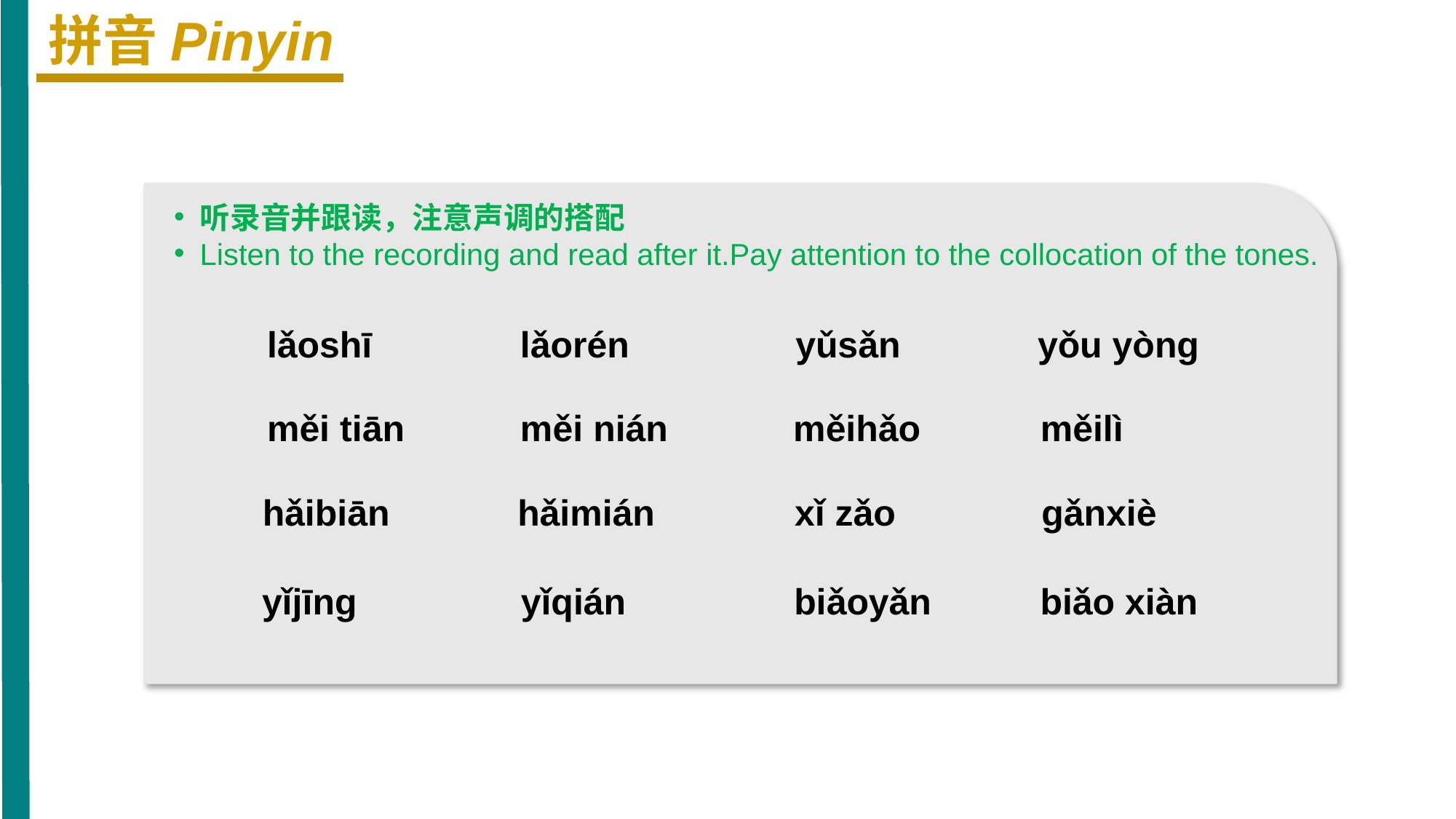

拼音Pinyin

听录音并跟读，注意声调的搭配
Listen to the recording and read after it.Pay attention to the collocation of the tones.
lǎoshī
lǎorén
yǔsǎn
yǒu yònɡ
měi tiān
měi nián
měihǎo
 měilì
hǎibiān
hǎimián
xǐ zǎo
ɡǎnxiè
yǐjīnɡ
yǐqián
biǎoyǎn
biǎo xiàn